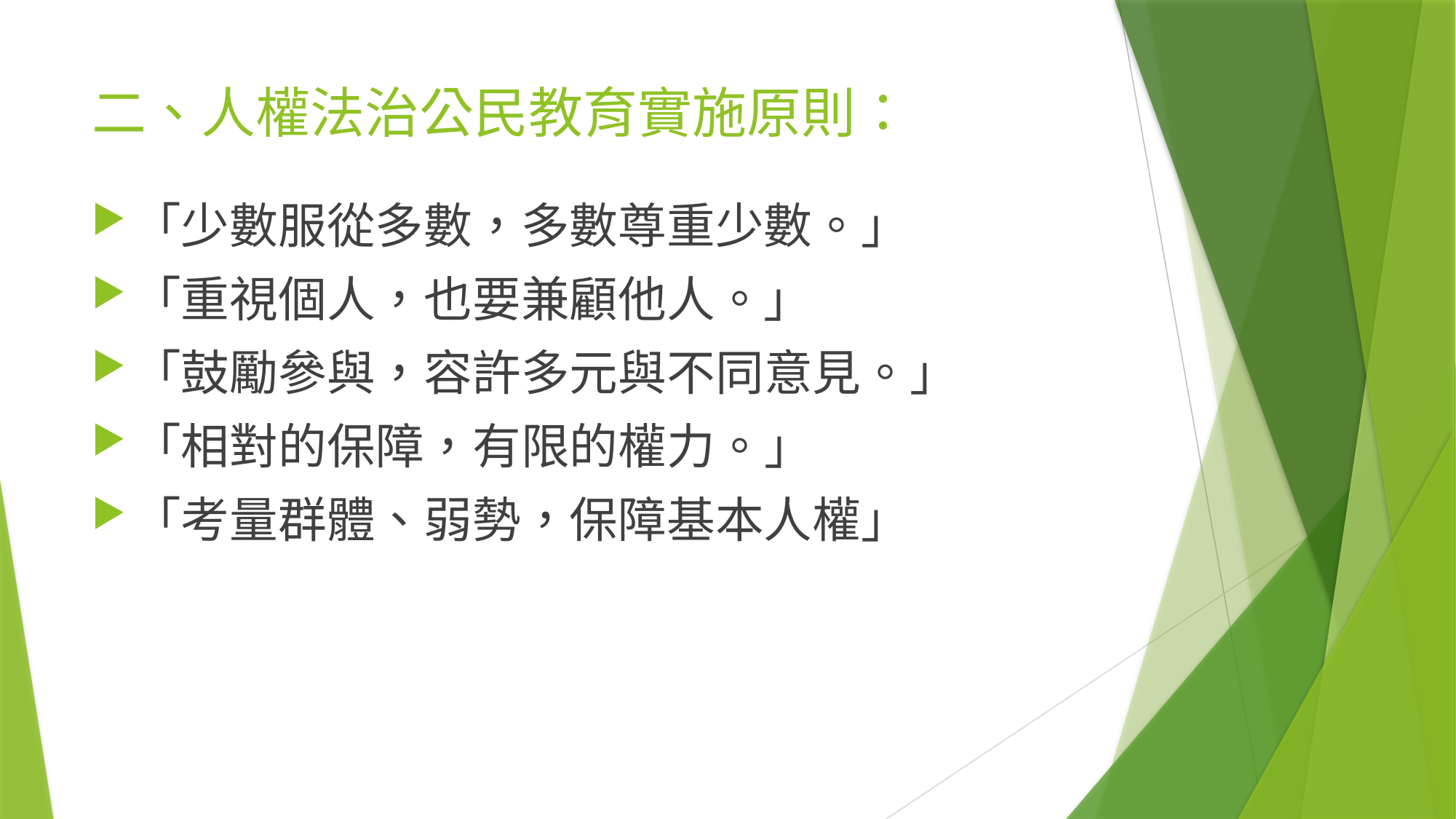

# 二、人權法治公民教育實施原則：
「少數服從多數，多數尊重少數。」
「重視個人，也要兼顧他人。」
「鼓勵參與，容許多元與不同意見。」
「相對的保障，有限的權力。」
「考量群體、弱勢，保障基本人權」